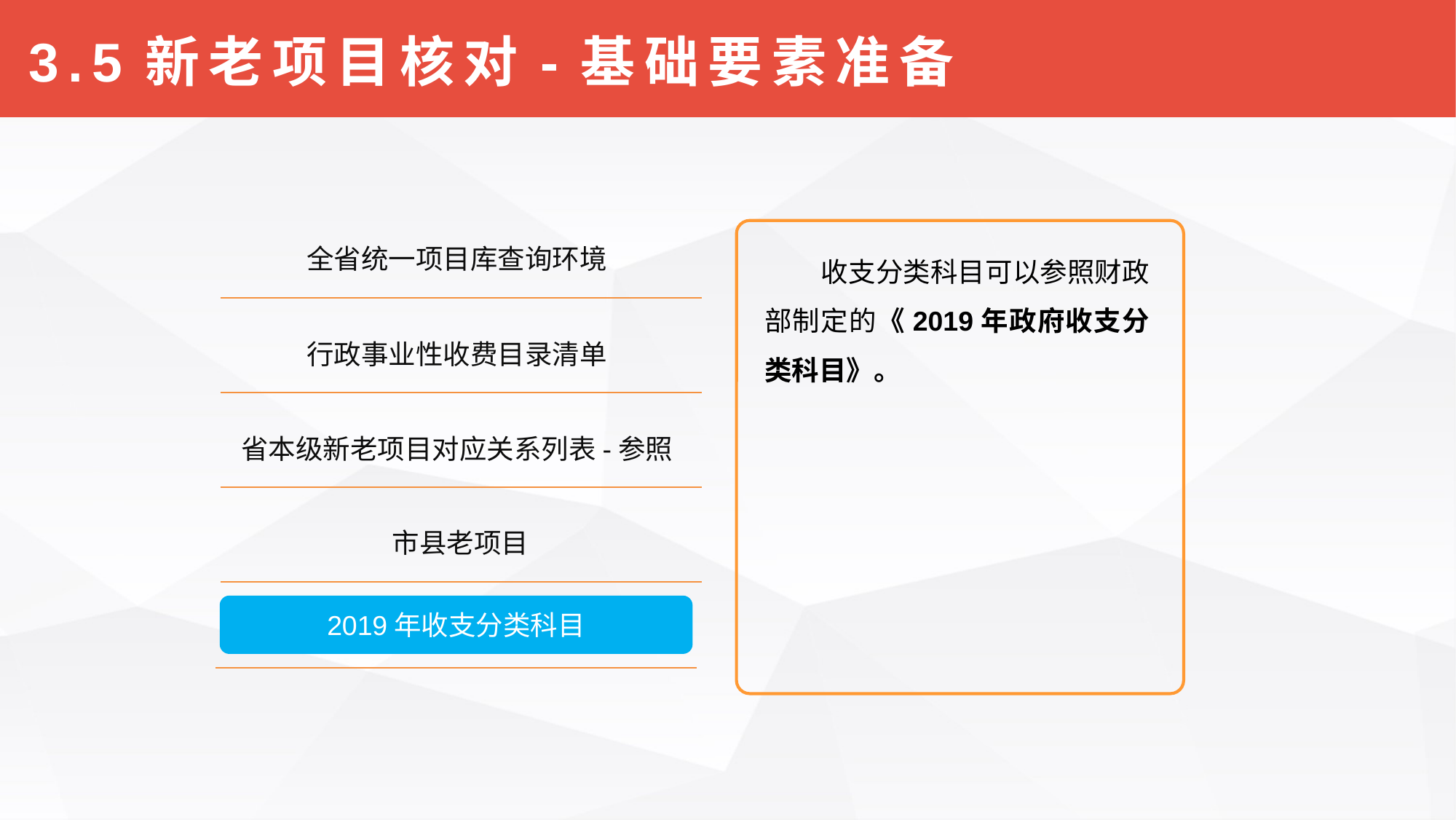

# 3.5新老项目核对-基础要素准备

全省统一项目库查询环境
        收支分类科目可以参照财政部制定的《2019年政府收支分类科目》。
行政事业性收费目录清单
省本级新老项目对应关系列表-参照
市县老项目
2019年收支分类科目